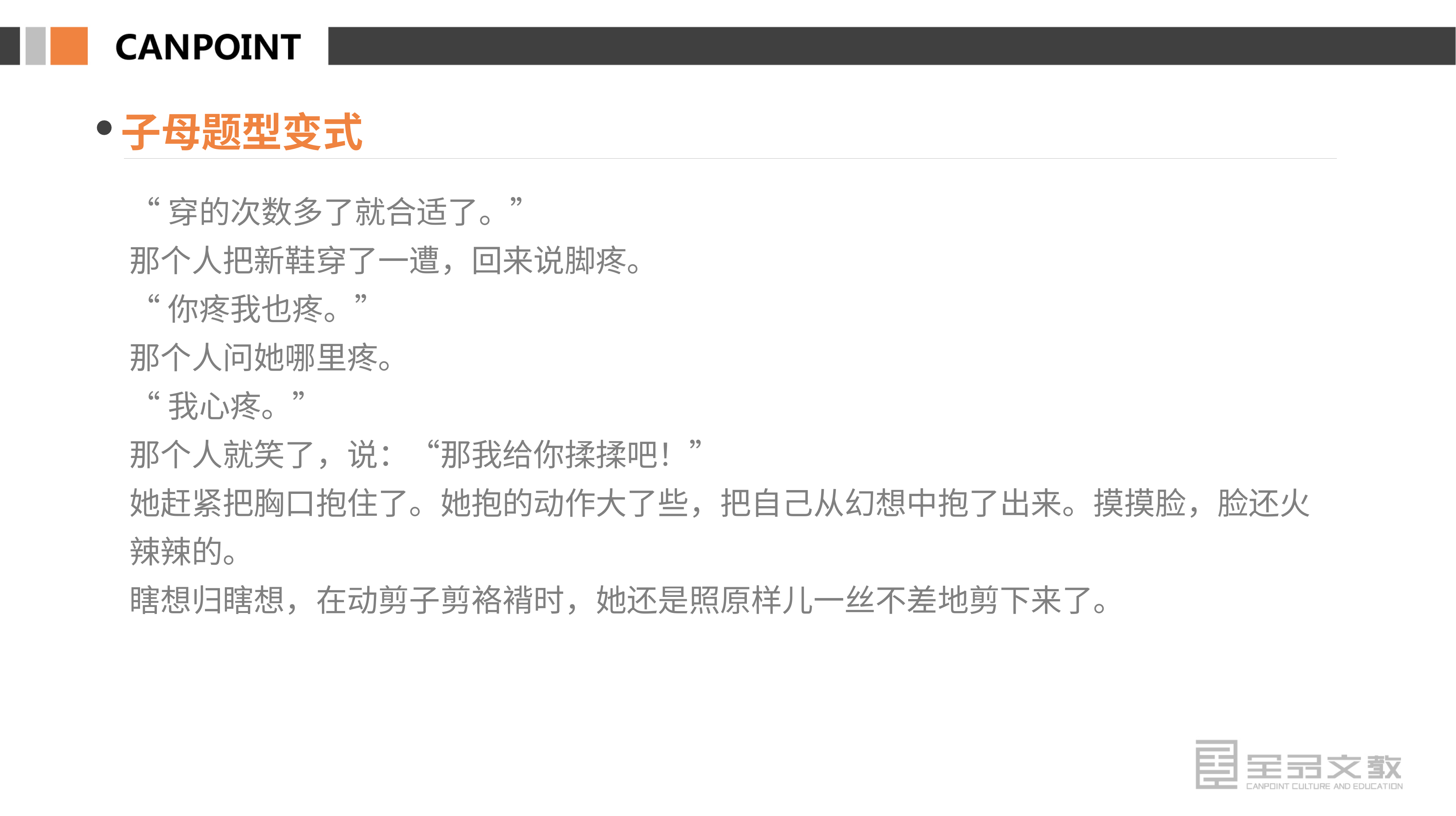

子母题型变式

“穿的次数多了就合适了。”
那个人把新鞋穿了一遭，回来说脚疼。
“你疼我也疼。”
那个人问她哪里疼。
“我心疼。”
那个人就笑了，说：“那我给你揉揉吧！”
她赶紧把胸口抱住了。她抱的动作大了些，把自己从幻想中抱了出来。摸摸脸，脸还火辣辣的。
瞎想归瞎想，在动剪子剪袼褙时，她还是照原样儿一丝不差地剪下来了。